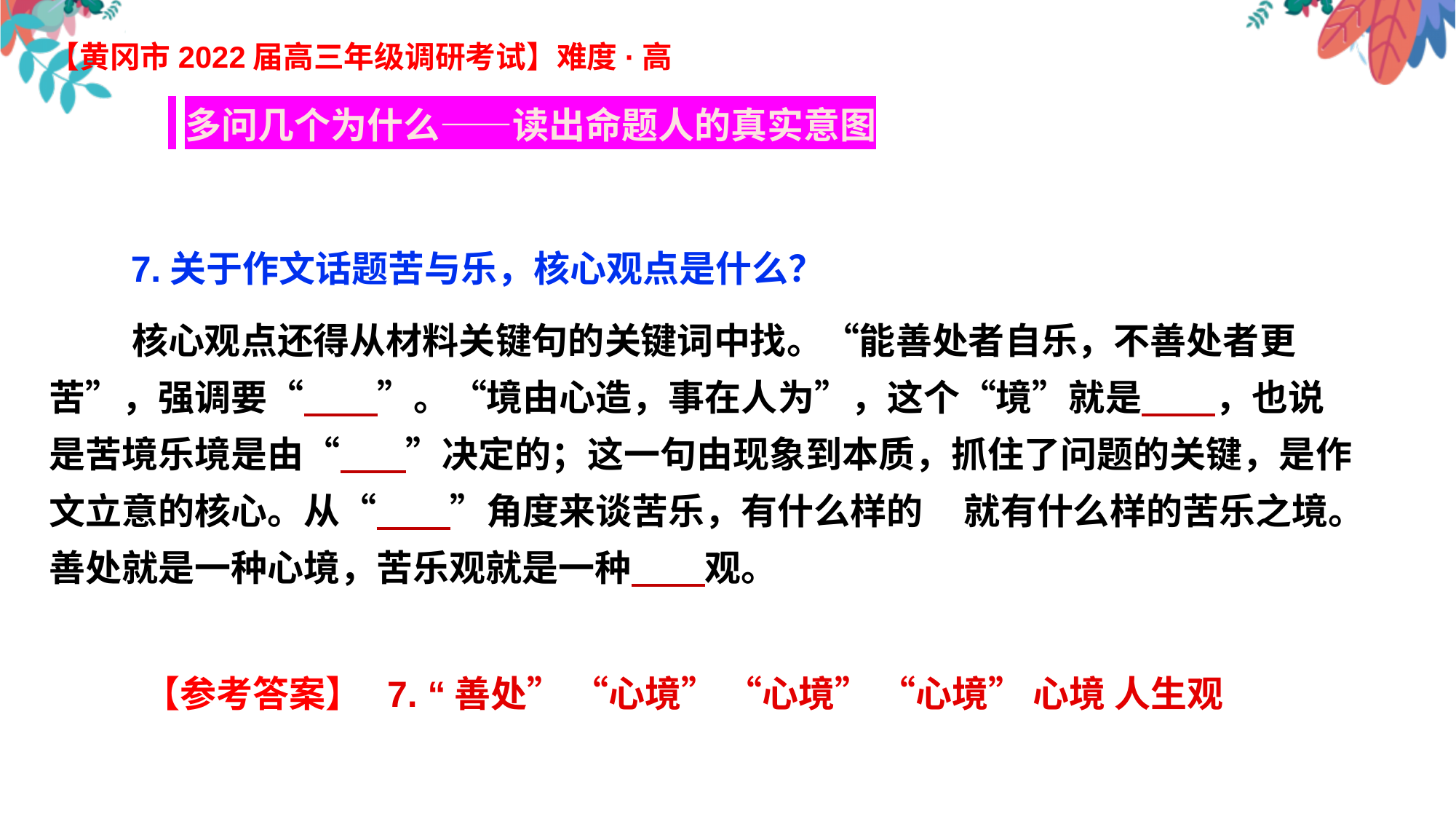

【黄冈市2022届高三年级调研考试】难度·高
                  多问几个为什么——读出命题人的真实意图

        7.关于作文话题苦与乐，核心观点是什么？
         核心观点还得从材料关键句的关键词中找。“能善处者自乐，不善处者更苦”，强调要“         ”。“境由心造，事在人为”，这个“境”就是         ，也说是苦境乐境是由“        ”决定的；这一句由现象到本质，抓住了问题的关键，是作文立意的核心。从“         ”角度来谈苦乐，有什么样的     就有什么样的苦乐之境。善处就是一种心境，苦乐观就是一种         观。
【参考答案】  7. “善处” “心境” “心境” “心境” 心境 人生观